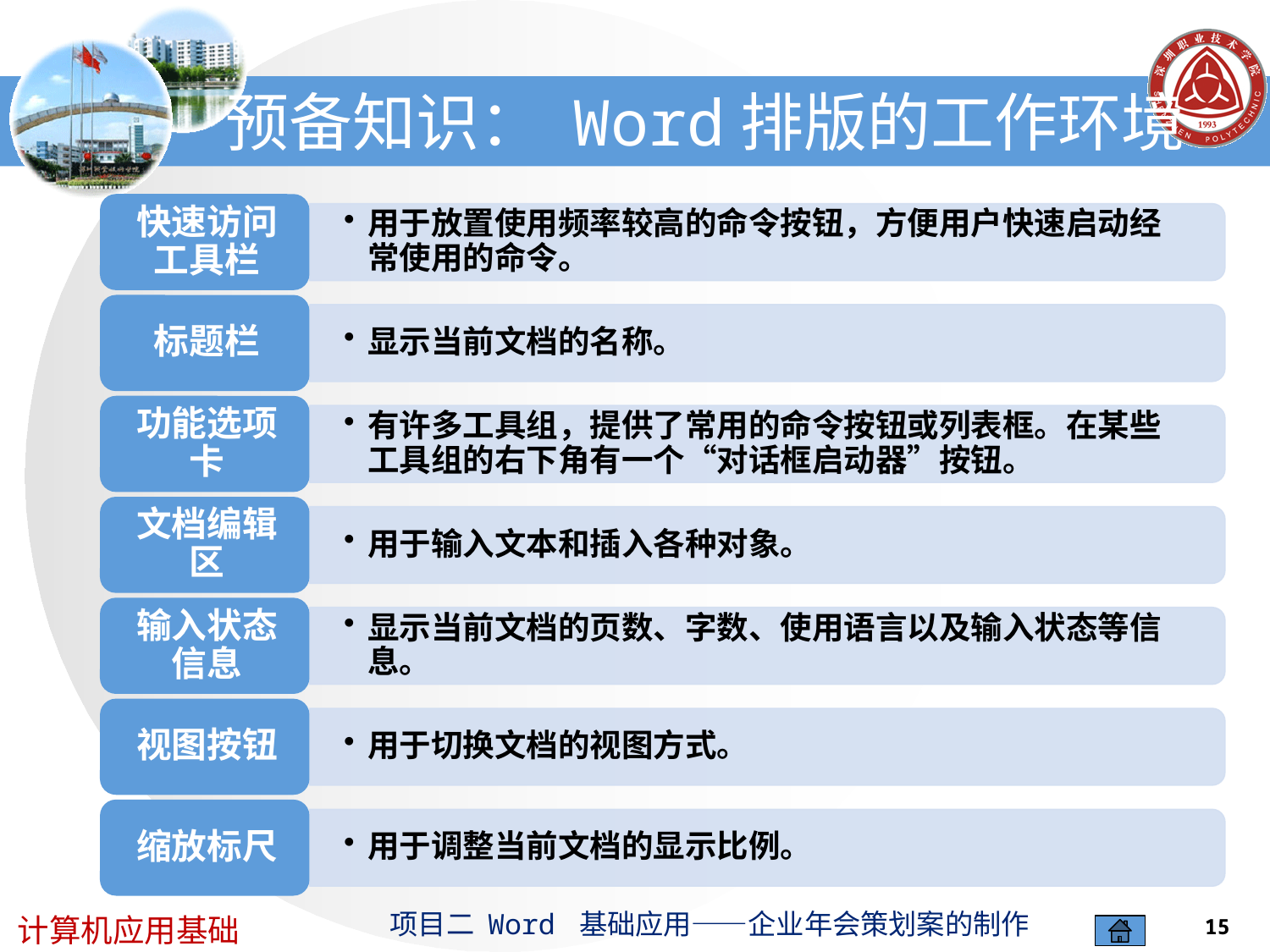

# 预备知识： Word排版的工作环境
用于放置使用频率较高的命令按钮，方便用户快速启动经常使用的命令。
快速访问工具栏
显示当前文档的名称。
标题栏
有许多工具组，提供了常用的命令按钮或列表框。在某些工具组的右下角有一个“对话框启动器”按钮。
功能选项卡
用于输入文本和插入各种对象。
文档编辑区
显示当前文档的页数、字数、使用语言以及输入状态等信息。
输入状态信息
用于切换文档的视图方式。
视图按钮
用于调整当前文档的显示比例。
缩放标尺
15